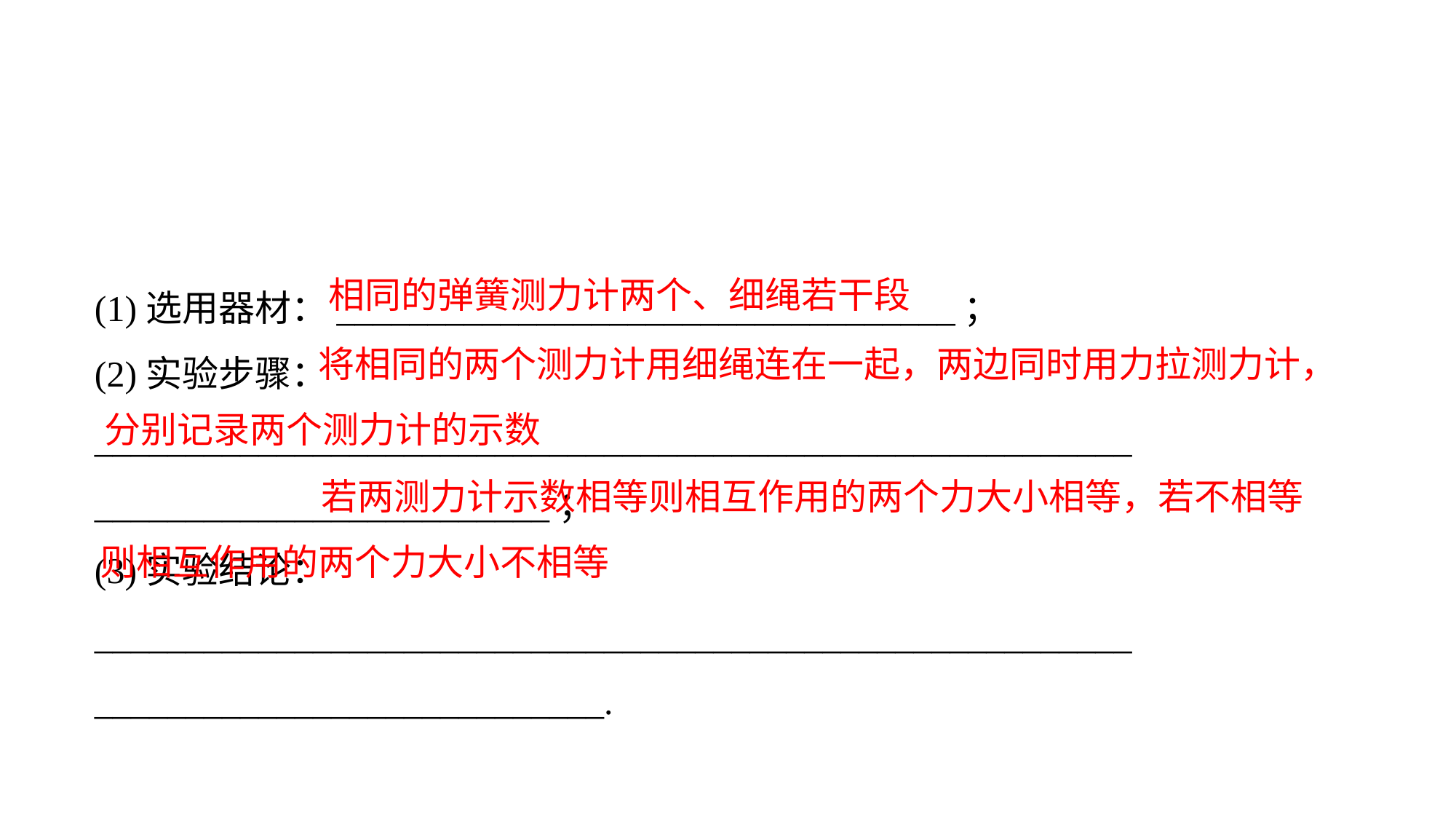

(1)选用器材：__________________________________；
(2)实验步骤：_________________________________________________________
_________________________；(3)实验结论：_________________________________________________________
____________________________.
相同的弹簧测力计两个、细绳若干段
                         将相同的两个测力计用细绳连在一起，两边同时用力拉测力计，分别记录两个测力计的示数
                          若两测力计示数相等则相互作用的两个力大小相等，若不相等则相互作用的两个力大小不相等